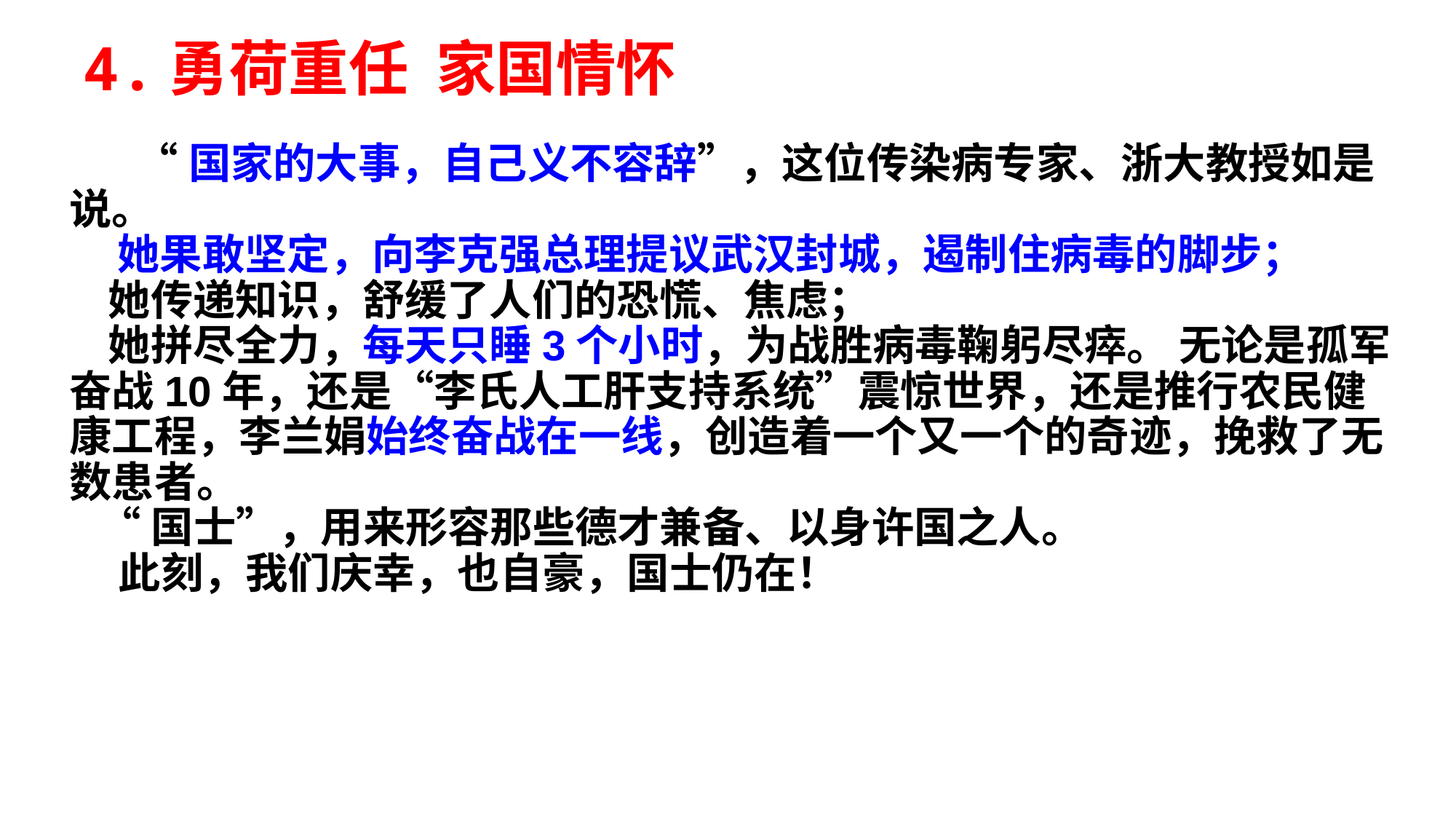

# 4.勇荷重任  家国情怀
       “国家的大事，自己义不容辞”，这位传染病专家、浙大教授如是说。
    她果敢坚定，向李克强总理提议武汉封城，遏制住病毒的脚步；
    她传递知识，舒缓了人们的恐慌、焦虑；
    她拼尽全力，每天只睡3个小时，为战胜病毒鞠躬尽瘁。 无论是孤军奋战10年，还是“李氏人工肝支持系统”震惊世界，还是推行农民健康工程，李兰娟始终奋战在一线，创造着一个又一个的奇迹，挽救了无数患者。
   “国士”，用来形容那些德才兼备、以身许国之人。
    此刻，我们庆幸，也自豪，国士仍在！